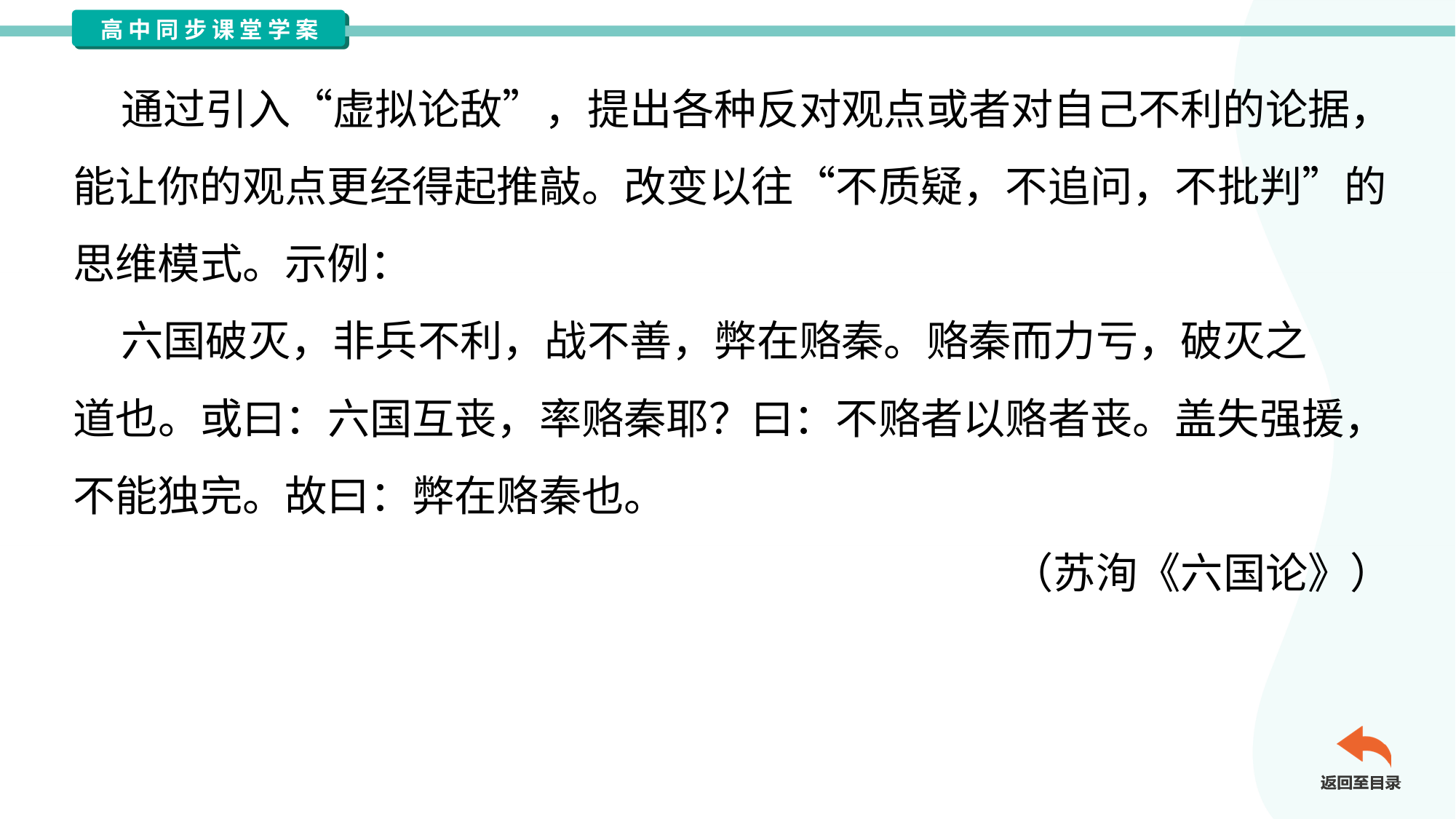

通过引入“虚拟论敌”，提出各种反对观点或者对自己不利的论据，
能让你的观点更经得起推敲。改变以往“不质疑，不追问，不批判”的
思维模式。示例：
    六国破灭，非兵不利，战不善，弊在赂秦。赂秦而力亏，破灭之
道也。或曰：六国互丧，率赂秦耶？曰：不赂者以赂者丧。盖失强援，
不能独完。故曰：弊在赂秦也。
（苏洵《六国论》）